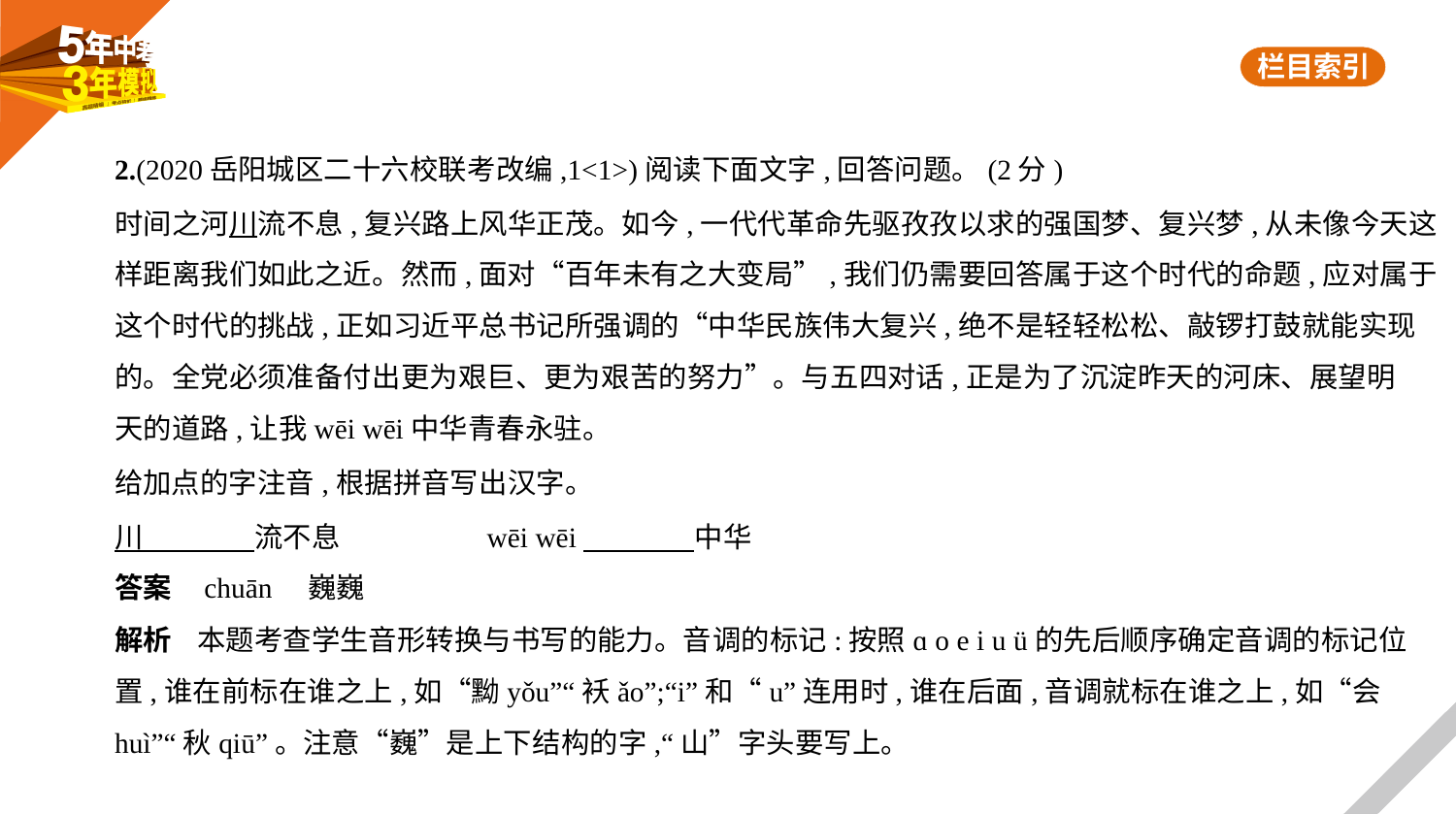

2.(2020岳阳城区二十六校联考改编,1<1>)阅读下面文字,回答问题。(2分)
时间之河川流不息,复兴路上风华正茂。如今,一代代革命先驱孜孜以求的强国梦、复兴梦,从未像今天这
样距离我们如此之近。然而,面对“百年未有之大变局”,我们仍需要回答属于这个时代的命题,应对属于
这个时代的挑战,正如习近平总书记所强调的“中华民族伟大复兴,绝不是轻轻松松、敲锣打鼓就能实现
的。全党必须准备付出更为艰巨、更为艰苦的努力”。与五四对话,正是为了沉淀昨天的河床、展望明
天的道路,让我wēi wēi中华青春永驻。
给加点的字注音,根据拼音写出汉字。
川　　　    流不息　　　　    wēi wēi　　　    中华
答案    chuān　巍巍
解析    本题考查学生音形转换与书写的能力。音调的标记:按照ɑ o e i u ü的先后顺序确定音调的标记位
置,谁在前标在谁之上,如“黝yǒu”“袄ǎo”;“i”和“u”连用时,谁在后面,音调就标在谁之上,如“会
huì”“秋qiū”。注意“巍”是上下结构的字,“山”字头要写上。